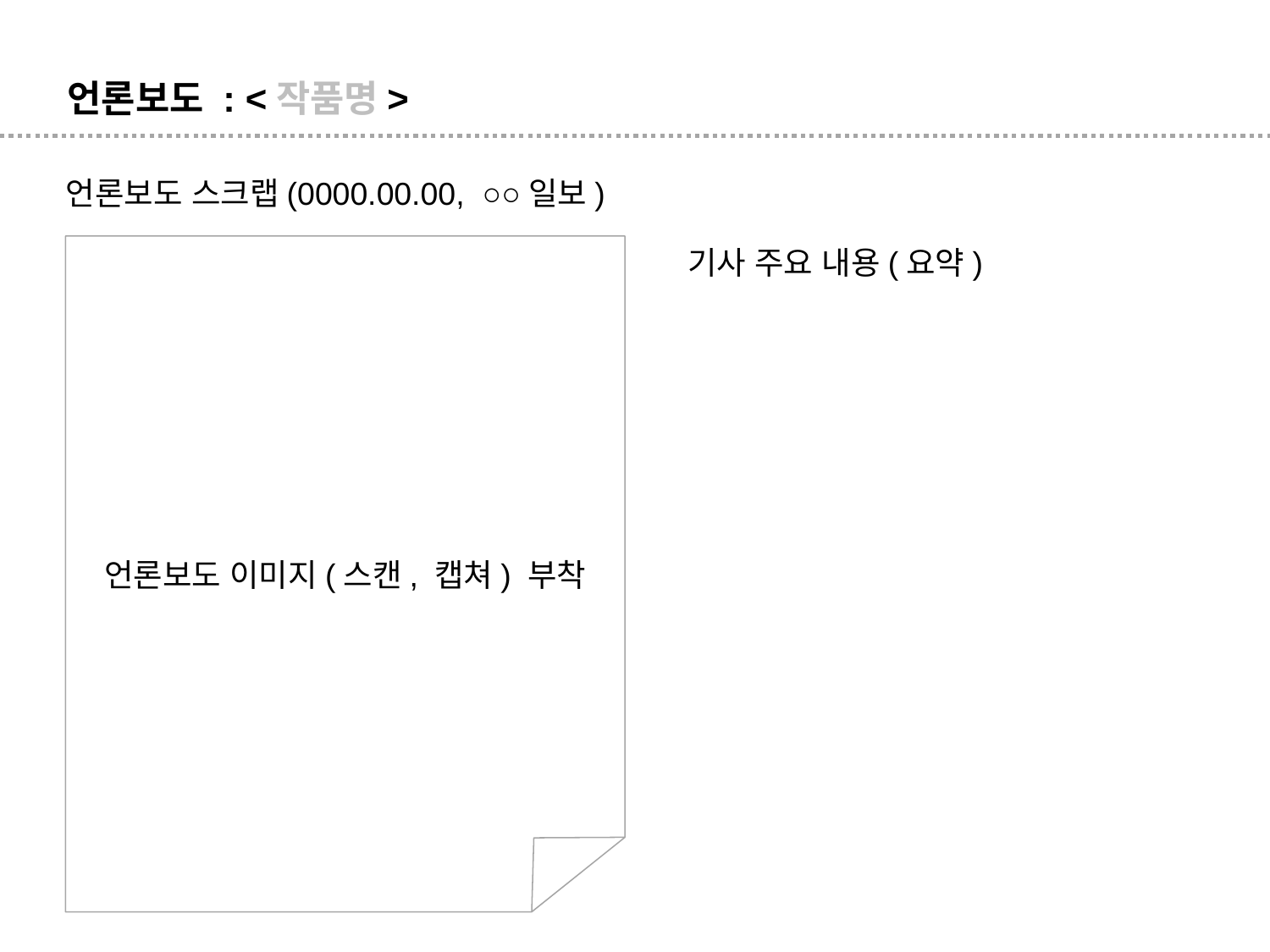

언론보도 : <작품명>
언론보도 스크랩(0000.00.00,  ○○일보)
언론보도 이미지(스캔, 캡쳐) 부착
기사 주요 내용(요약)